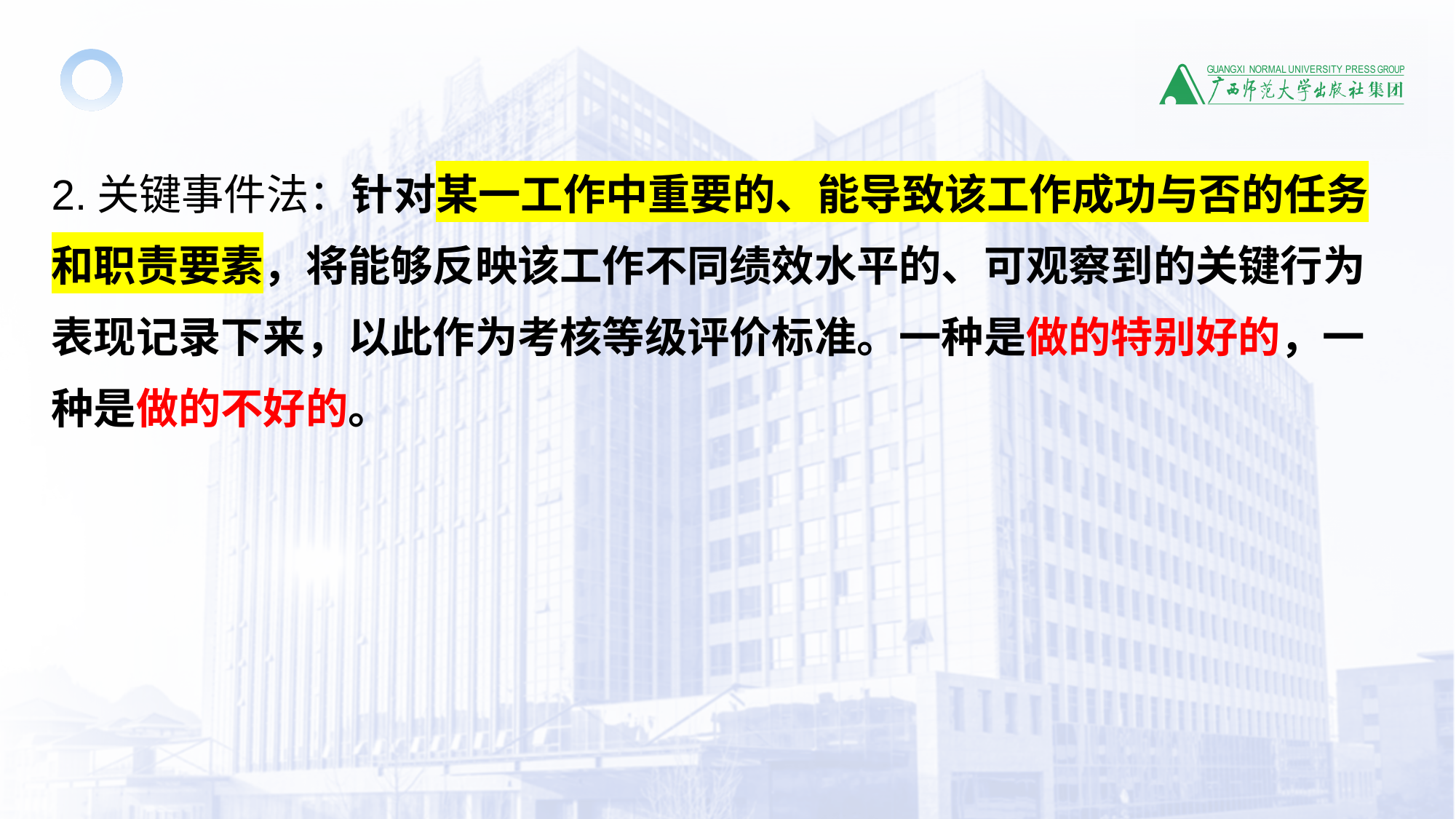

2.关键事件法：针对某一工作中重要的、能导致该工作成功与否的任务和职责要素，将能够反映该工作不同绩效水平的、可观察到的关键行为表现记录下来，以此作为考核等级评价标准。一种是做的特别好的，一种是做的不好的。